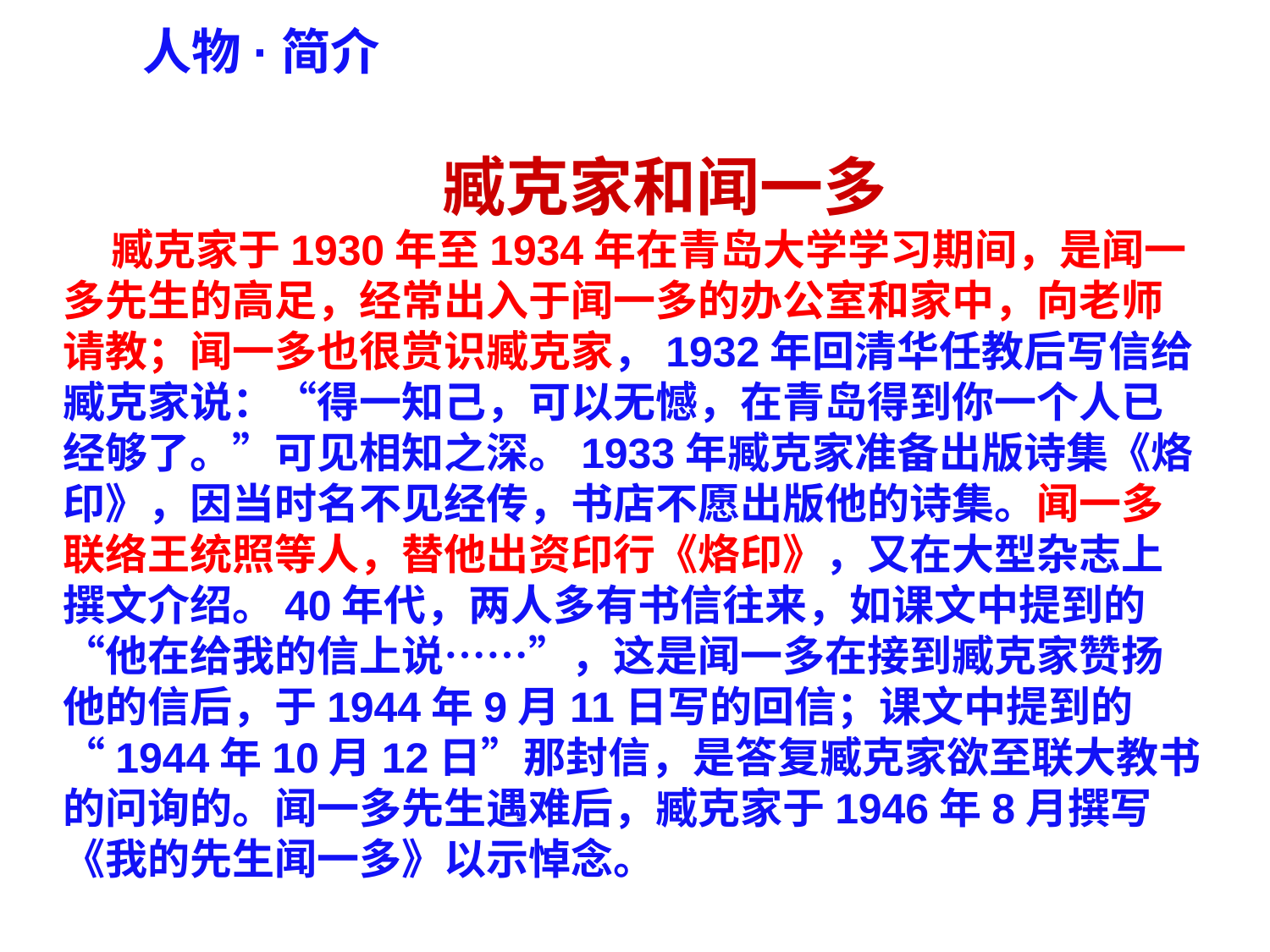

人物·简介
    臧克家和闻一多
    臧克家于1930年至1934年在青岛大学学习期间，是闻一多先生的高足，经常出入于闻一多的办公室和家中，向老师请教；闻一多也很赏识臧克家，1932年回清华任教后写信给臧克家说：“得一知己，可以无憾，在青岛得到你一个人已经够了。”可见相知之深。1933年臧克家准备出版诗集《烙印》，因当时名不见经传，书店不愿出版他的诗集。闻一多联络王统照等人，替他出资印行《烙印》，又在大型杂志上撰文介绍。40年代，两人多有书信往来，如课文中提到的“他在给我的信上说……”，这是闻一多在接到臧克家赞扬他的信后，于1944年9月11日写的回信；课文中提到的“1944年10月12日”那封信，是答复臧克家欲至联大教书的问询的。闻一多先生遇难后，臧克家于1946年8月撰写《我的先生闻一多》以示悼念。